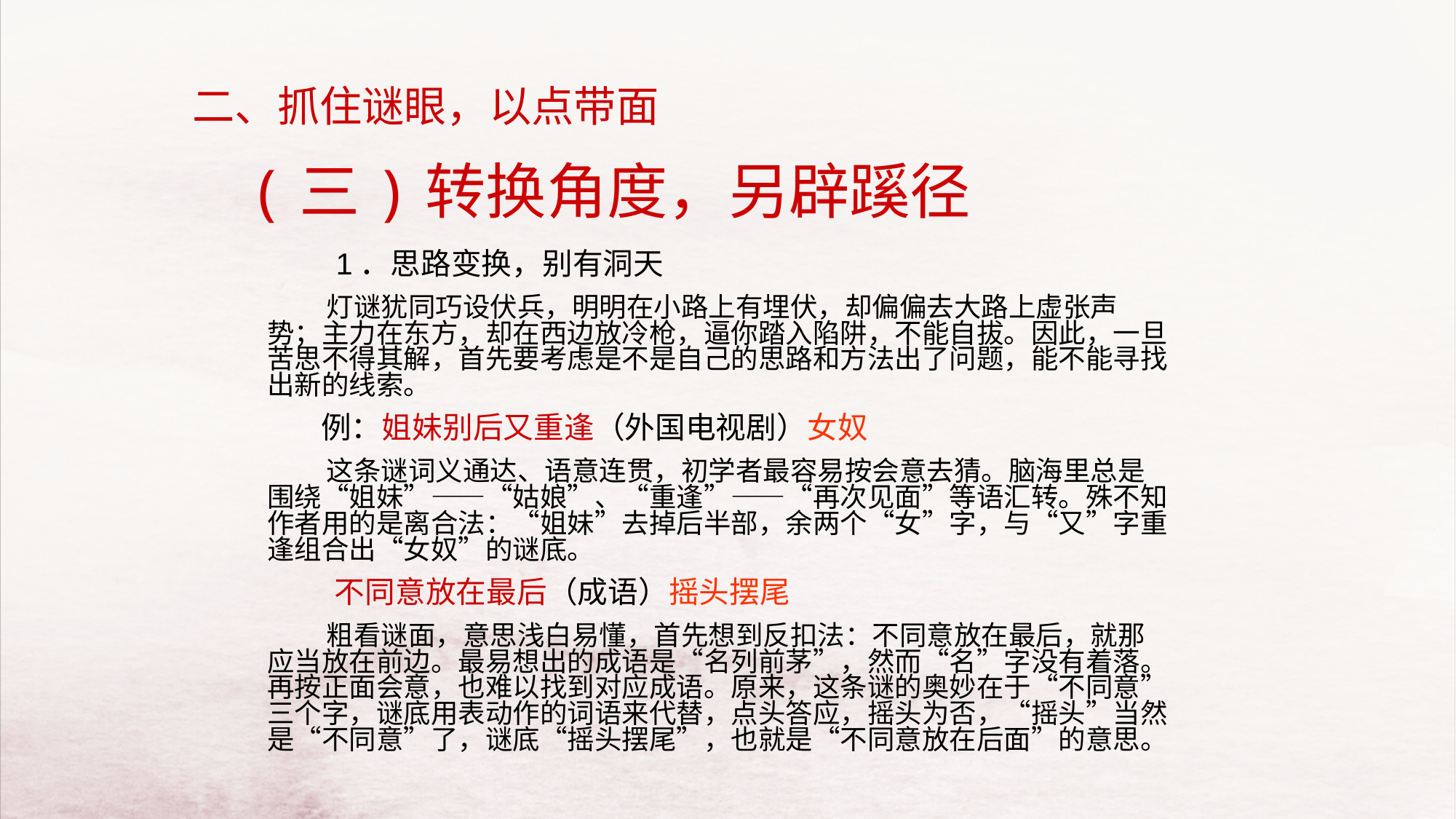

二、抓住谜眼，以点带面
# (三)转换角度，另辟蹊径
                1．思路变换，别有洞天
             灯谜犹同巧设伏兵，明明在小路上有埋伏，却偏偏去大路上虚张声势；主力在东方，却在西边放冷枪，逼你踏入陷阱，不能自拔。因此，一旦苦思不得其解，首先要考虑是不是自己的思路和方法出了问题，能不能寻找出新的线索。
           例：姐妹别后又重逢（外国电视剧）女奴
             这条谜词义通达、语意连贯，初学者最容易按会意去猜。脑海里总是围绕“姐妹”——“姑娘”、“重逢”——“再次见面”等语汇转。殊不知作者用的是离合法：“姐妹”去掉后半部，余两个“女”字，与“又”字重逢组合出“女奴”的谜底。
             不同意放在最后（成语）摇头摆尾
             粗看谜面，意思浅白易懂，首先想到反扣法：不同意放在最后，就那应当放在前边。最易想出的成语是“名列前茅”，然而“名”字没有着落。再按正面会意，也难以找到对应成语。原来，这条谜的奥妙在于“不同意”三个字，谜底用表动作的词语来代替，点头答应，摇头为否，“摇头”当然是“不同意”了，谜底“摇头摆尾”，也就是“不同意放在后面”的意思。